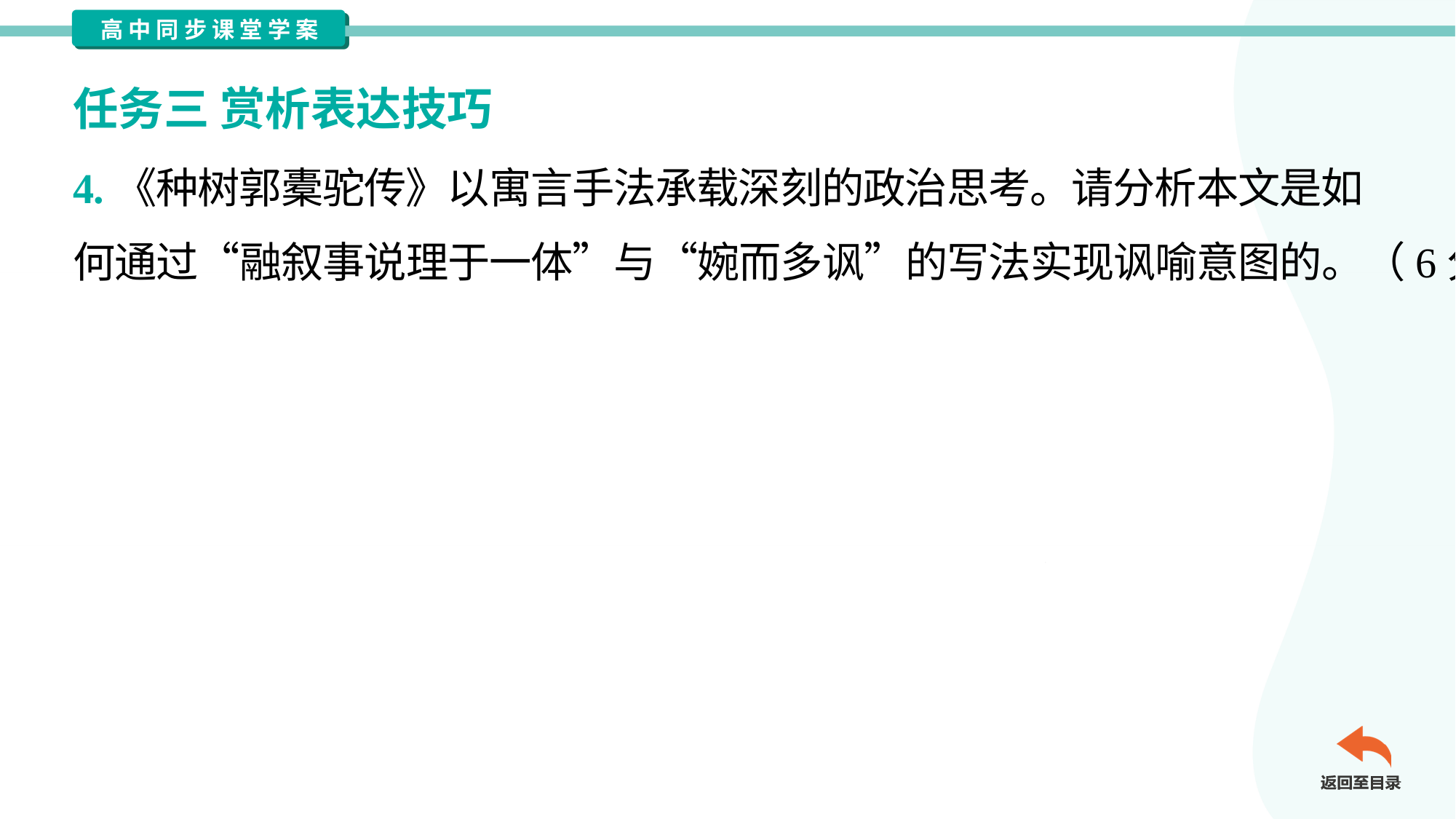

任务三 赏析表达技巧
4.《种树郭橐驼传》以寓言手法承载深刻的政治思考。请分析本文是如
何通过“融叙事说理于一体”与“婉而多讽”的写法实现讽喻意图的。（6分）